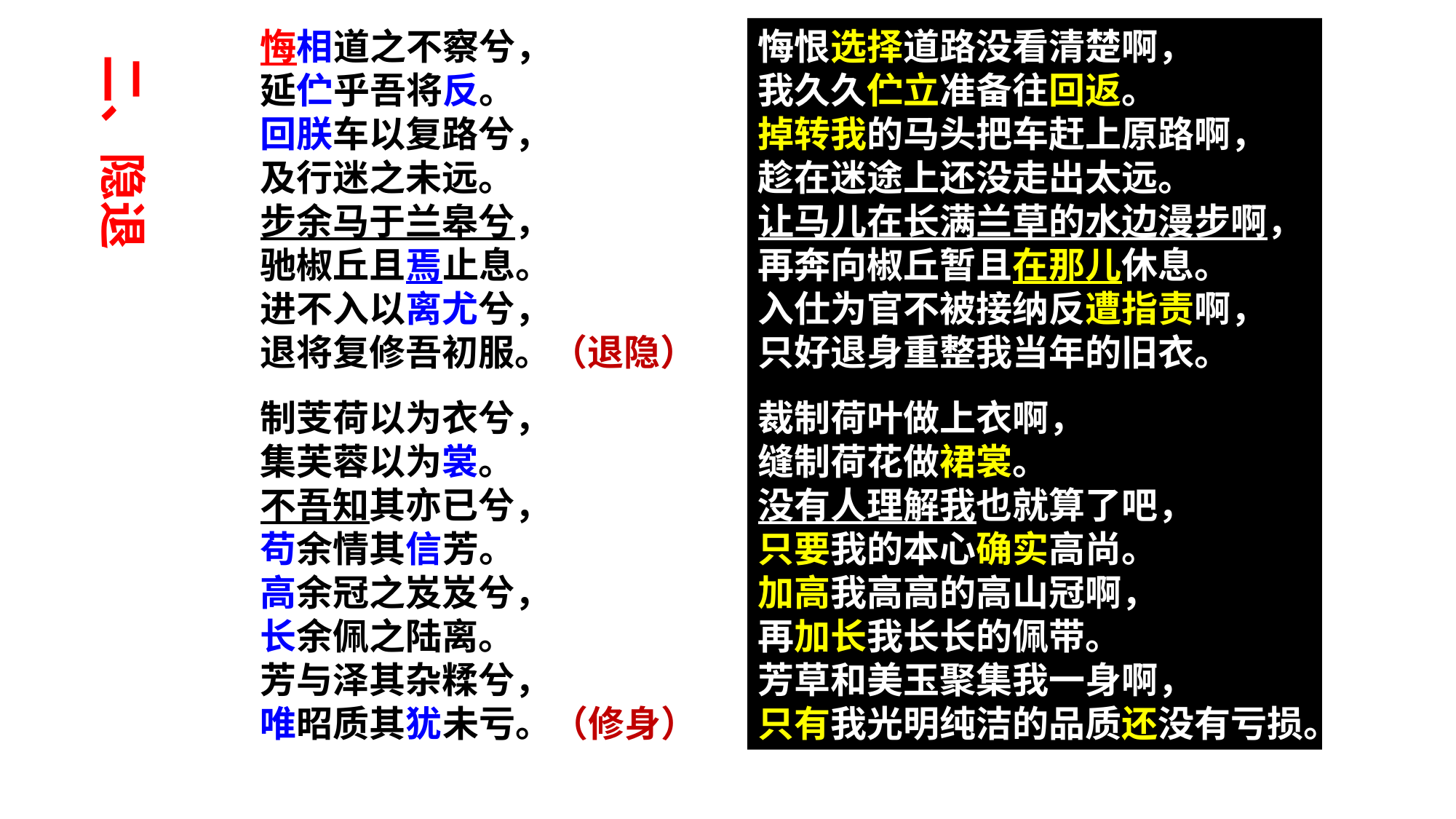

悔相道之不察兮，
延伫乎吾将反。
回朕车以复路兮，
及行迷之未远。
步余马于兰皋兮，
驰椒丘且焉止息。
进不入以离尤兮，
退将复修吾初服。（退隐）

制芰荷以为衣兮，
集芙蓉以为裳。
不吾知其亦已兮，
苟余情其信芳。
高余冠之岌岌兮，
长余佩之陆离。
芳与泽其杂糅兮，
唯昭质其犹未亏。（修身）
悔恨选择道路没看清楚啊，
我久久伫立准备往回返。
掉转我的马头把车赶上原路啊，
趁在迷途上还没走出太远。
让马儿在长满兰草的水边漫步啊，
再奔向椒丘暂且在那儿休息。
入仕为官不被接纳反遭指责啊，
只好退身重整我当年的旧衣。

裁制荷叶做上衣啊，
缝制荷花做裙裳。
没有人理解我也就算了吧，
只要我的本心确实高尚。
加高我高高的高山冠啊，
再加长我长长的佩带。
芳草和美玉聚集我一身啊，
只有我光明纯洁的品质还没有亏损。
二、隐退